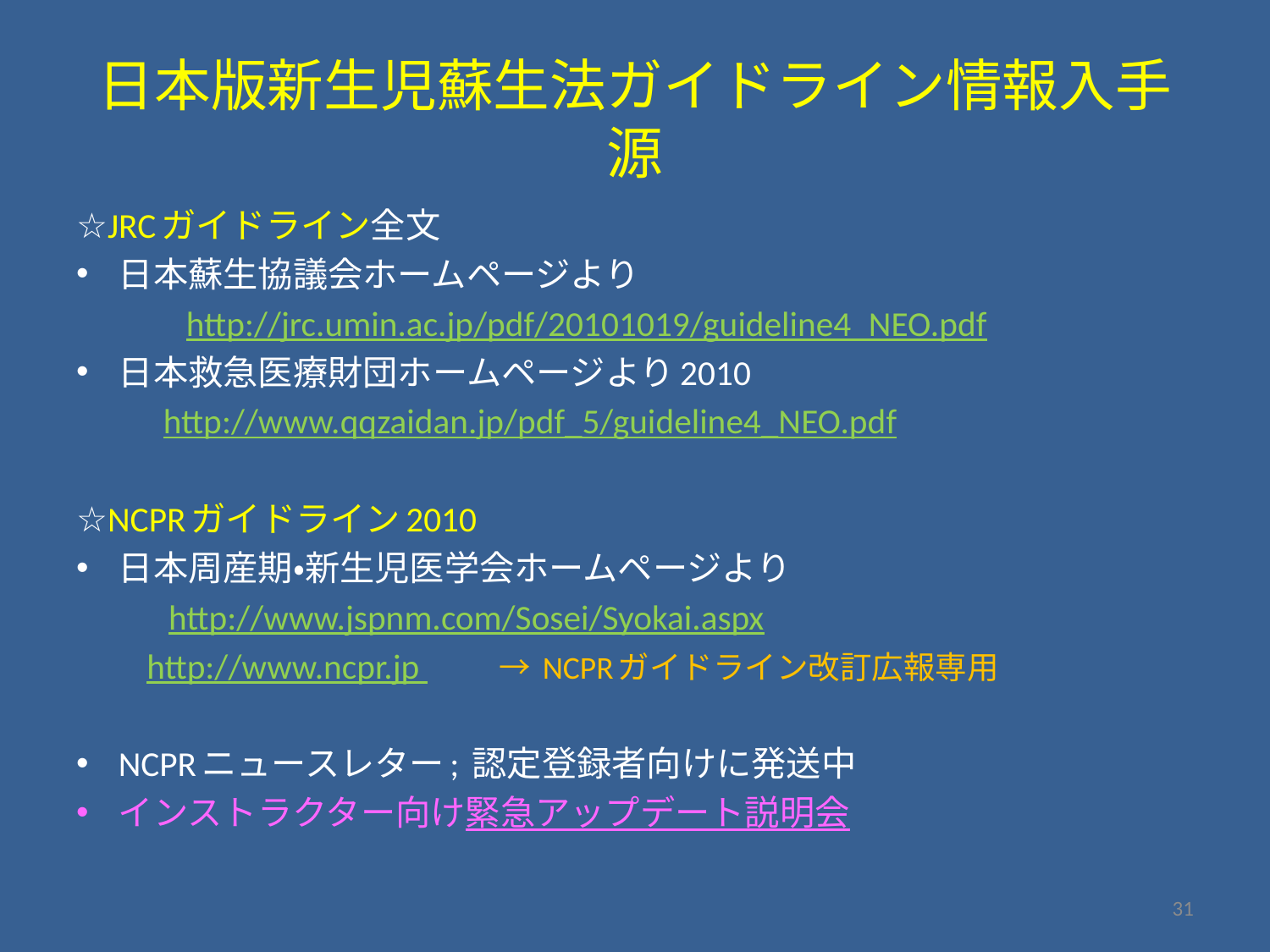

# 日本版新生児蘇生法ガイドライン情報入手源
☆JRCガイドライン全文
日本蘇生協議会ホームページより
　　　http://jrc.umin.ac.jp/pdf/20101019/guideline4_NEO.pdf
日本救急医療財団ホームページより2010
　      http://www.qqzaidan.jp/pdf_5/guideline4_NEO.pdf

☆NCPRガイドライン2010
日本周産期・新生児医学会ホームページより
 　     http://www.jspnm.com/Sosei/Syokai.aspx
         http://www.ncpr.jp 　    → NCPRガイドライン改訂広報専用

NCPRニュースレター; 認定登録者向けに発送中
インストラクター向け緊急アップデート説明会

31